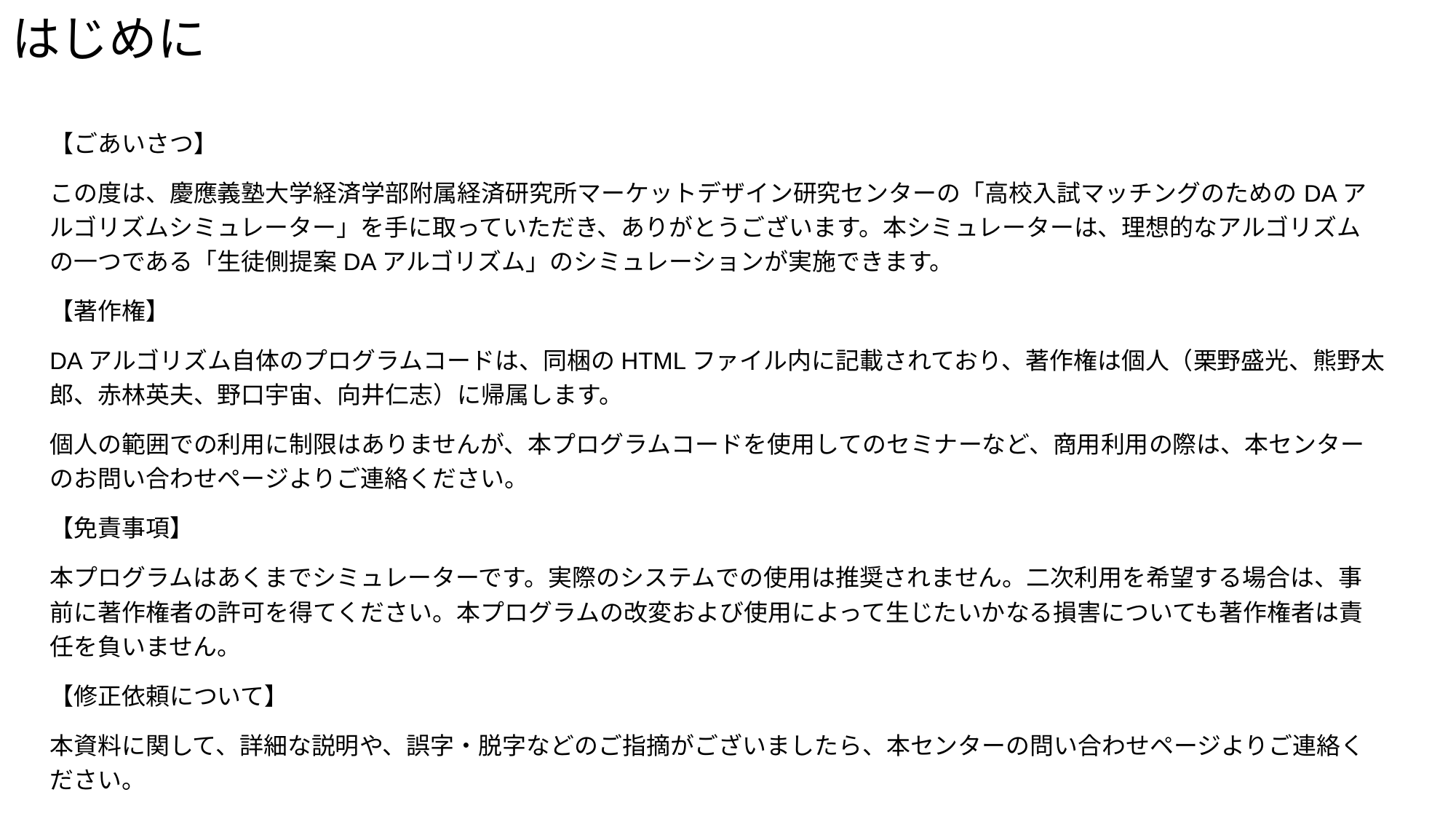

# はじめに
【ごあいさつ】
この度は、慶應義塾大学経済学部附属経済研究所マーケットデザイン研究センターの「高校入試マッチングのためのDAアルゴリズムシミュレーター」を手に取っていただき、ありがとうございます。本シミュレーターは、理想的なアルゴリズムの一つである「生徒側提案DAアルゴリズム」のシミュレーションが実施できます。
【著作権】
DAアルゴリズム自体のプログラムコードは、同梱のHTMLファイル内に記載されており、著作権は個人（栗野盛光、熊野太郎、赤林英夫、野口宇宙、向井仁志）に帰属します。
個人の範囲での利用に制限はありませんが、本プログラムコードを使用してのセミナーなど、商用利用の際は、本センターのお問い合わせページよりご連絡ください。
【免責事項】
本プログラムはあくまでシミュレーターです。実際のシステムでの使用は推奨されません。二次利用を希望する場合は、事前に著作権者の許可を得てください。本プログラムの改変および使用によって生じたいかなる損害についても著作権者は責任を負いません。
【修正依頼について】
本資料に関して、詳細な説明や、誤字・脱字などのご指摘がございましたら、本センターの問い合わせページよりご連絡ください。